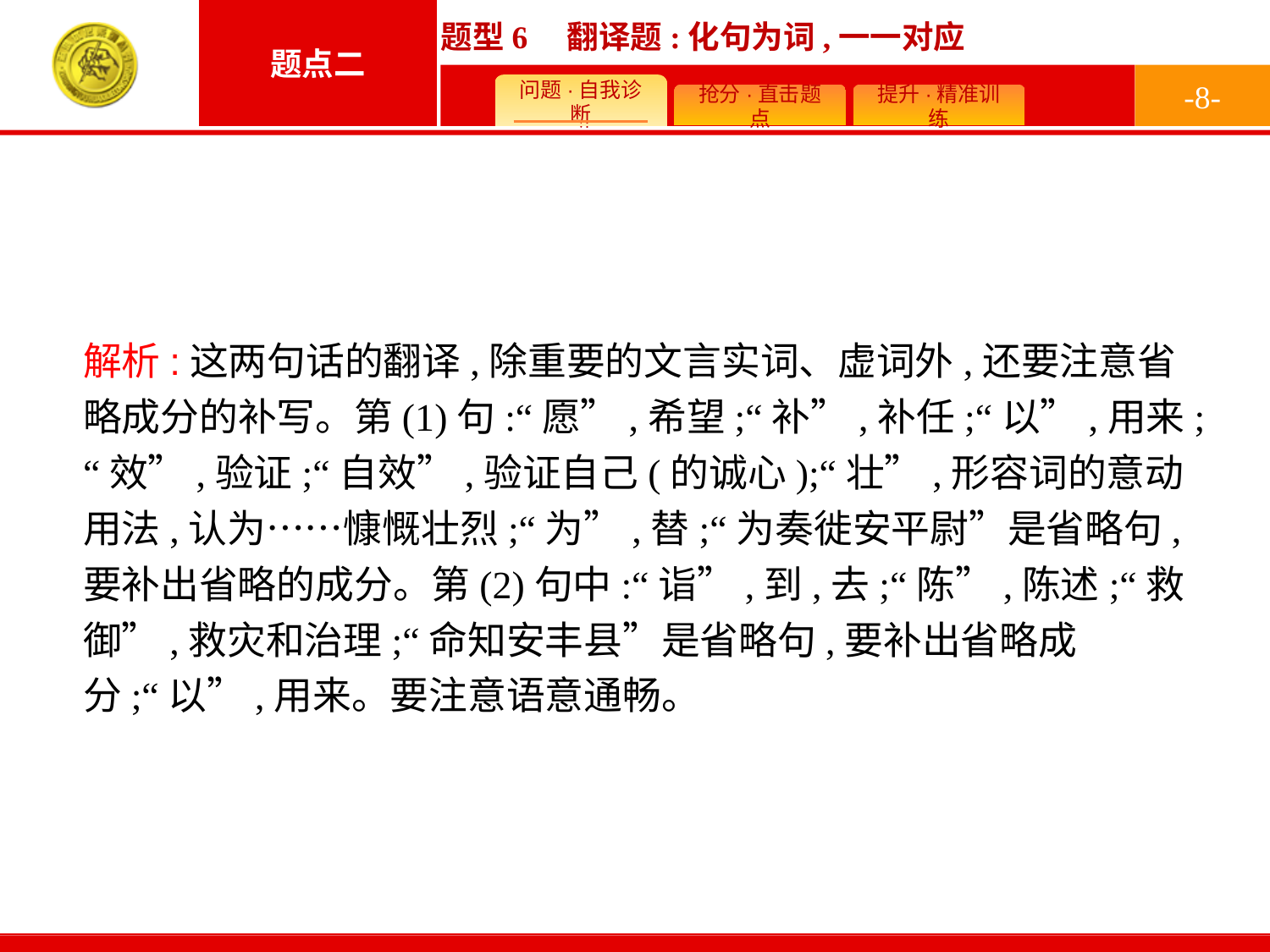

-8-
解析:这两句话的翻译,除重要的文言实词、虚词外,还要注意省略成分的补写。第(1)句:“愿”,希望;“补”,补任;“以”,用来;“效”,验证;“自效”,验证自己(的诚心);“壮”,形容词的意动用法,认为……慷慨壮烈;“为”,替;“为奏徙安平尉”是省略句,要补出省略的成分。第(2)句中:“诣”,到,去;“陈”,陈述;“救御”,救灾和治理;“命知安丰县”是省略句,要补出省略成分;“以”,用来。要注意语意通畅。